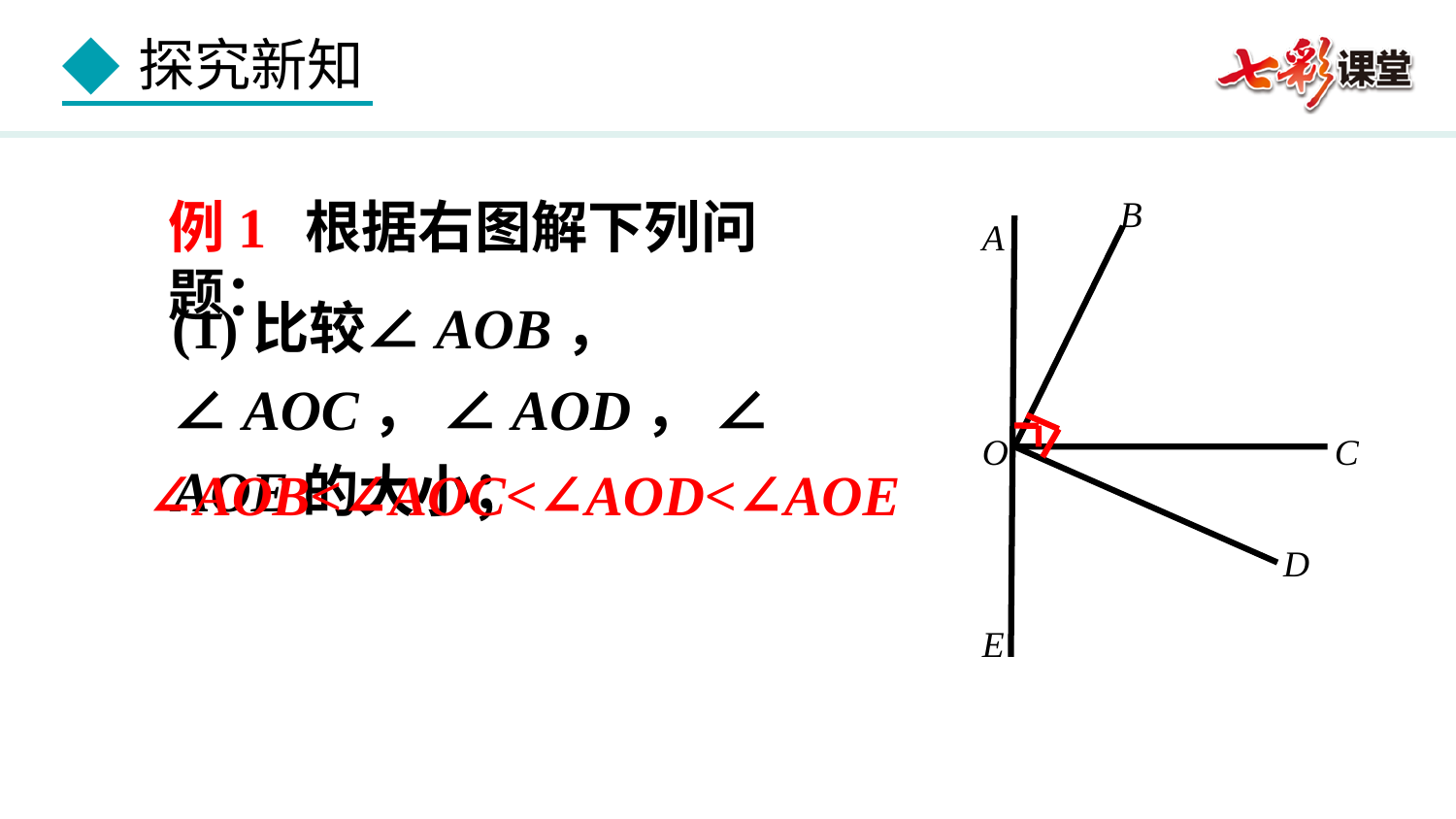

例1  根据右图解下列问题：
B
A

O
C

D
E
(1)比较∠AOB， ∠AOC， ∠AOD， ∠AOE的大小；
∠AOB<∠AOC<∠AOD<∠AOE